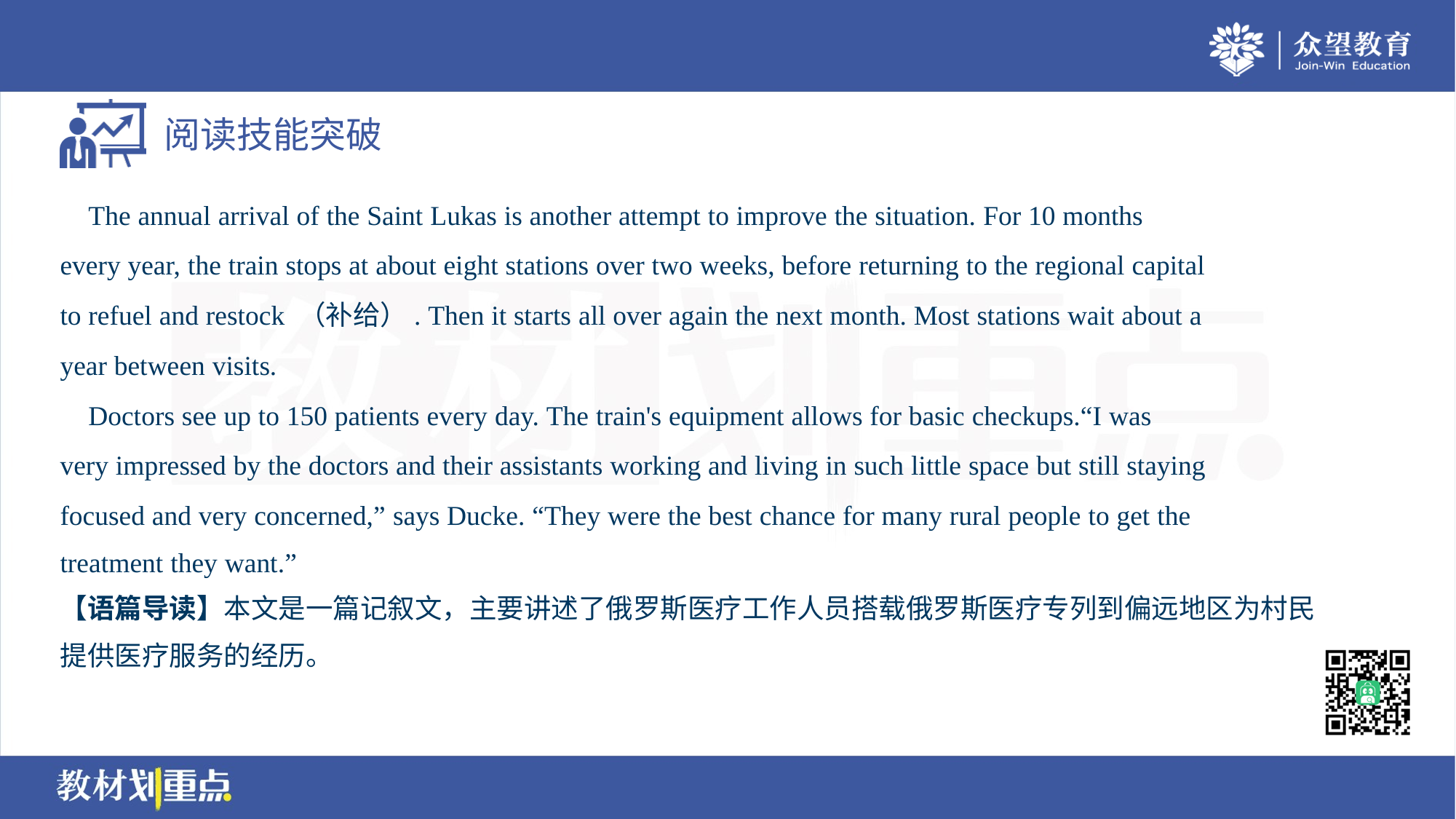

The annual arrival of the Saint Lukas is another attempt to improve the situation. For 10 months
every year, the train stops at about eight stations over two weeks, before returning to the regional capital
to refuel and restock （补给）. Then it starts all over again the next month. Most stations wait about a
year between visits.
    Doctors see up to 150 patients every day. The train's equipment allows for basic checkups.“I was
very impressed by the doctors and their assistants working and living in such little space but still staying
focused and very concerned,” says Ducke. “They were the best chance for many rural people to get the
treatment they want.”
【语篇导读】本文是一篇记叙文，主要讲述了俄罗斯医疗工作人员搭载俄罗斯医疗专列到偏远地区为村民
提供医疗服务的经历。